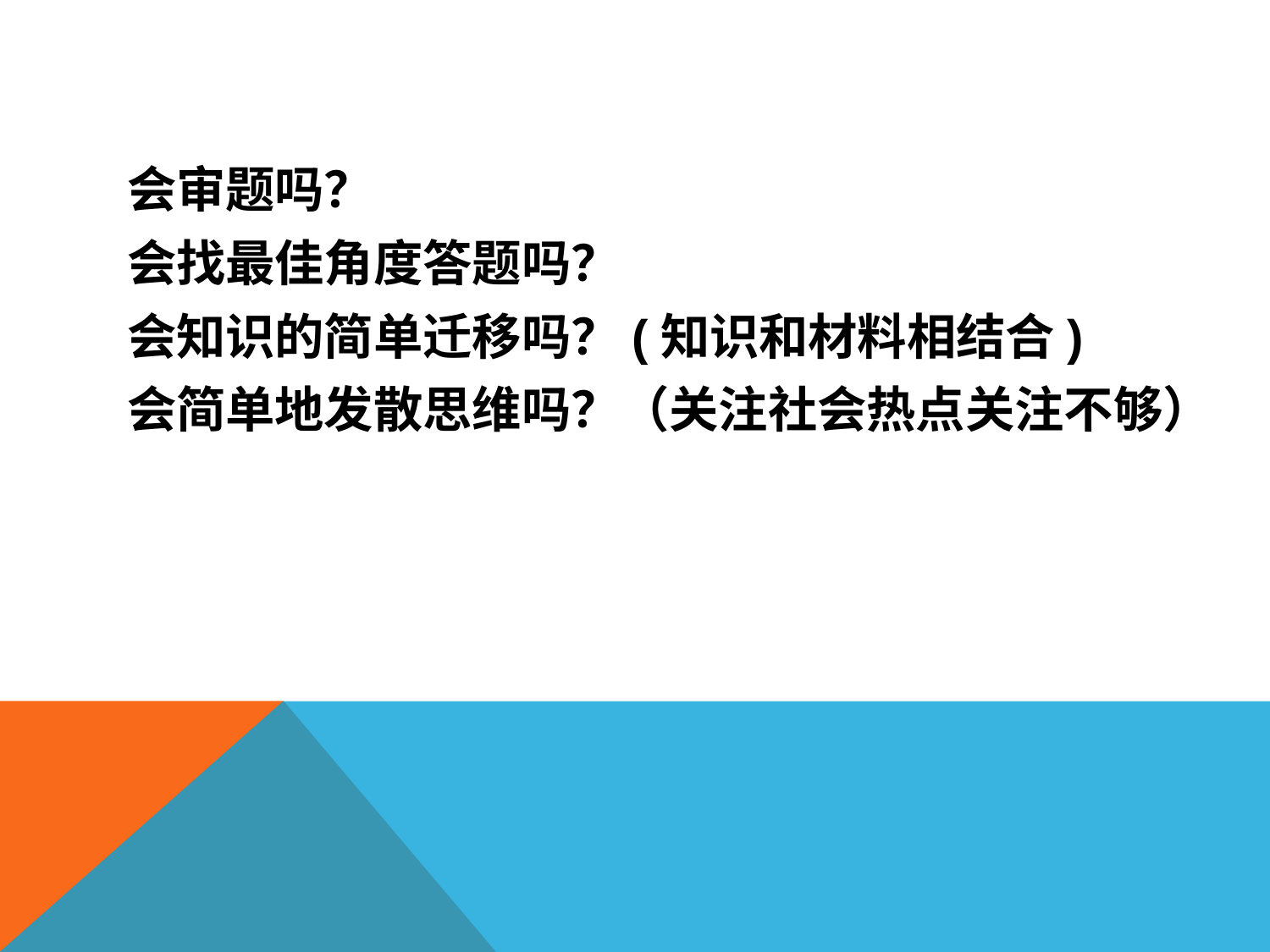

#
会审题吗？
会找最佳角度答题吗？
会知识的简单迁移吗？(知识和材料相结合)
会简单地发散思维吗？（关注社会热点关注不够）